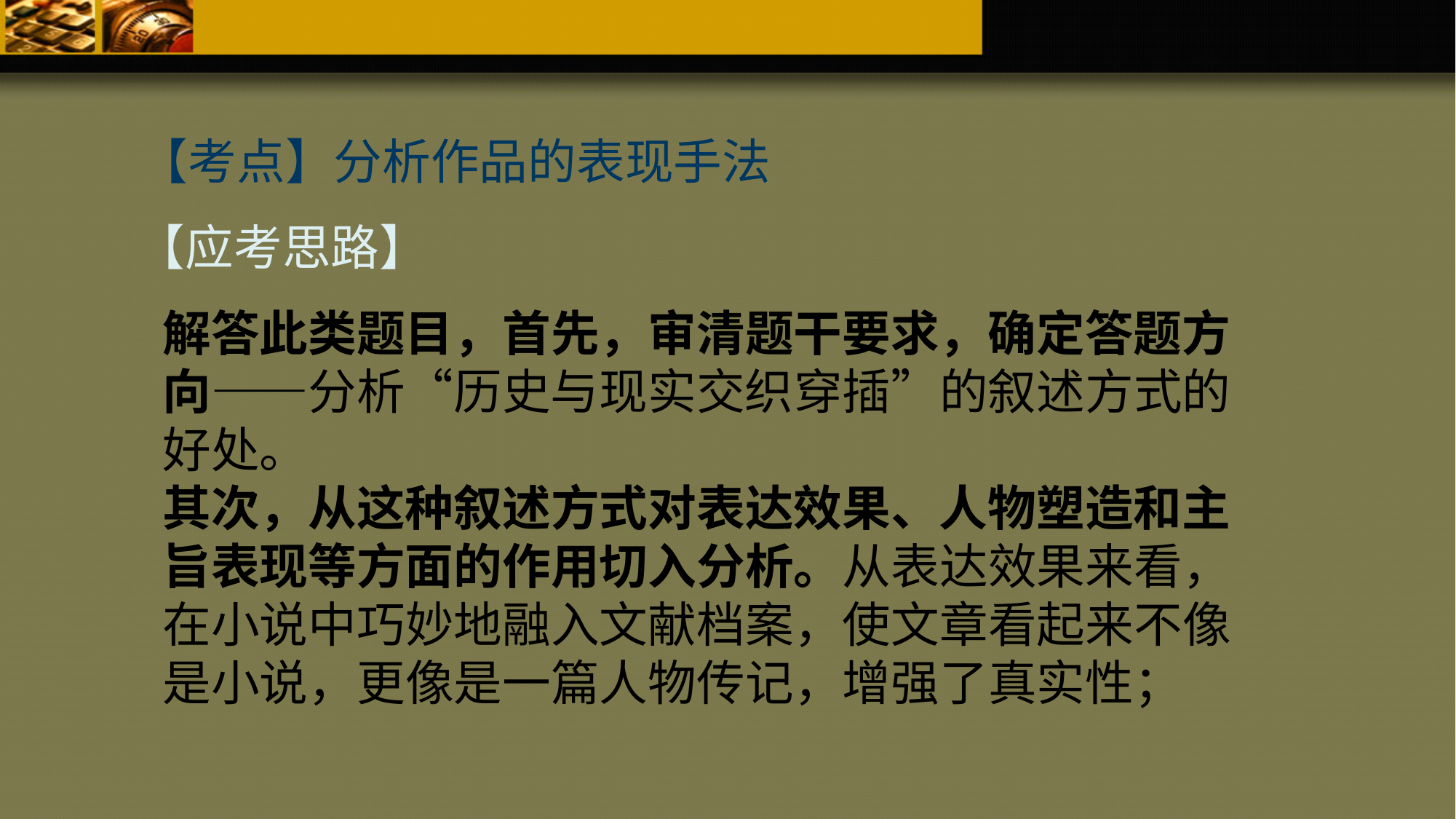

【考点】分析作品的表现手法
【应考思路】
解答此类题目，首先，审清题干要求，确定答题方向——分析“历史与现实交织穿插”的叙述方式的好处。
其次，从这种叙述方式对表达效果、人物塑造和主旨表现等方面的作用切入分析。从表达效果来看，在小说中巧妙地融入文献档案，使文章看起来不像是小说，更像是一篇人物传记，增强了真实性；